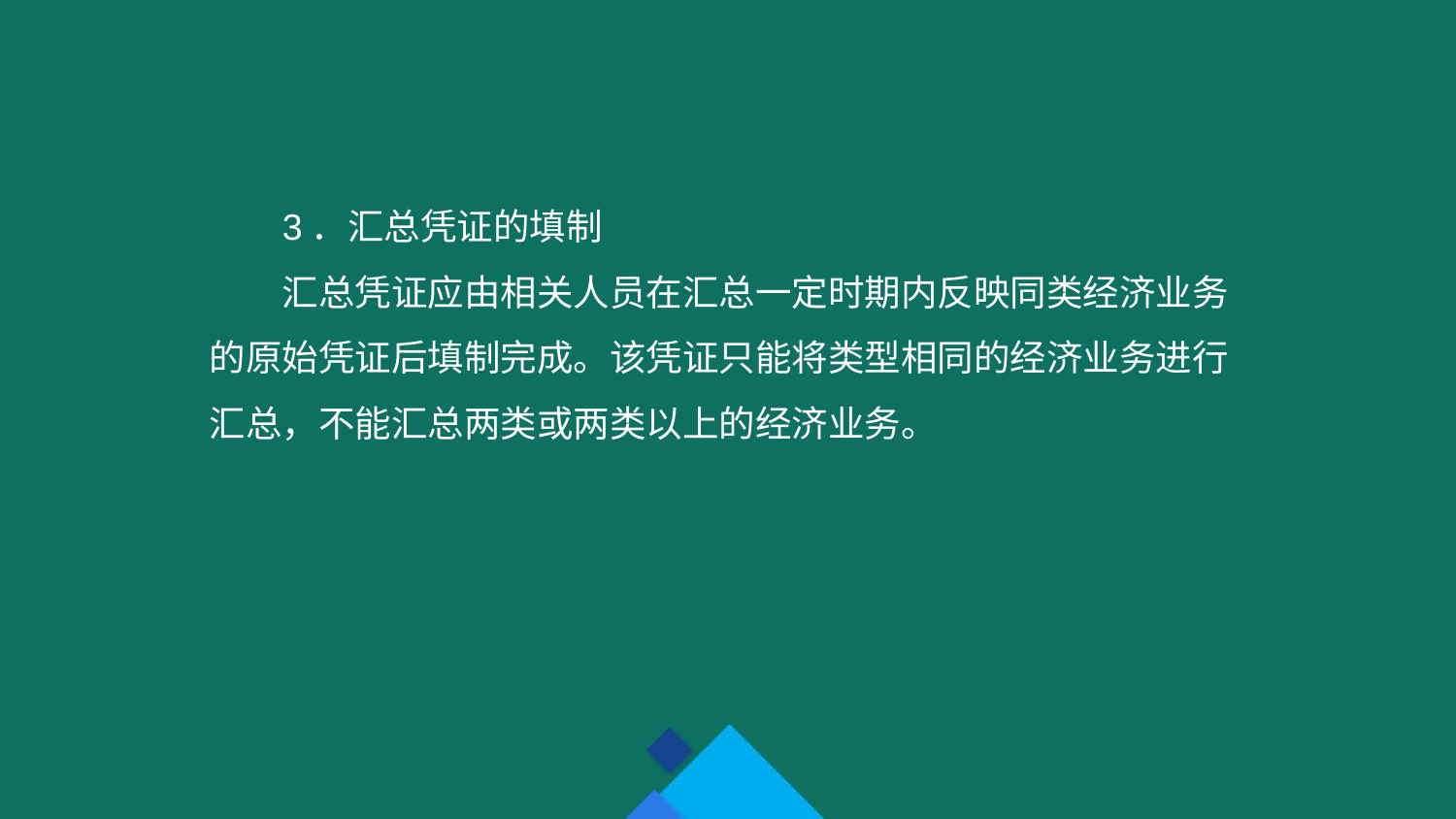

3．汇总凭证的填制
汇总凭证应由相关人员在汇总一定时期内反映同类经济业务的原始凭证后填制完成。该凭证只能将类型相同的经济业务进行汇总，不能汇总两类或两类以上的经济业务。